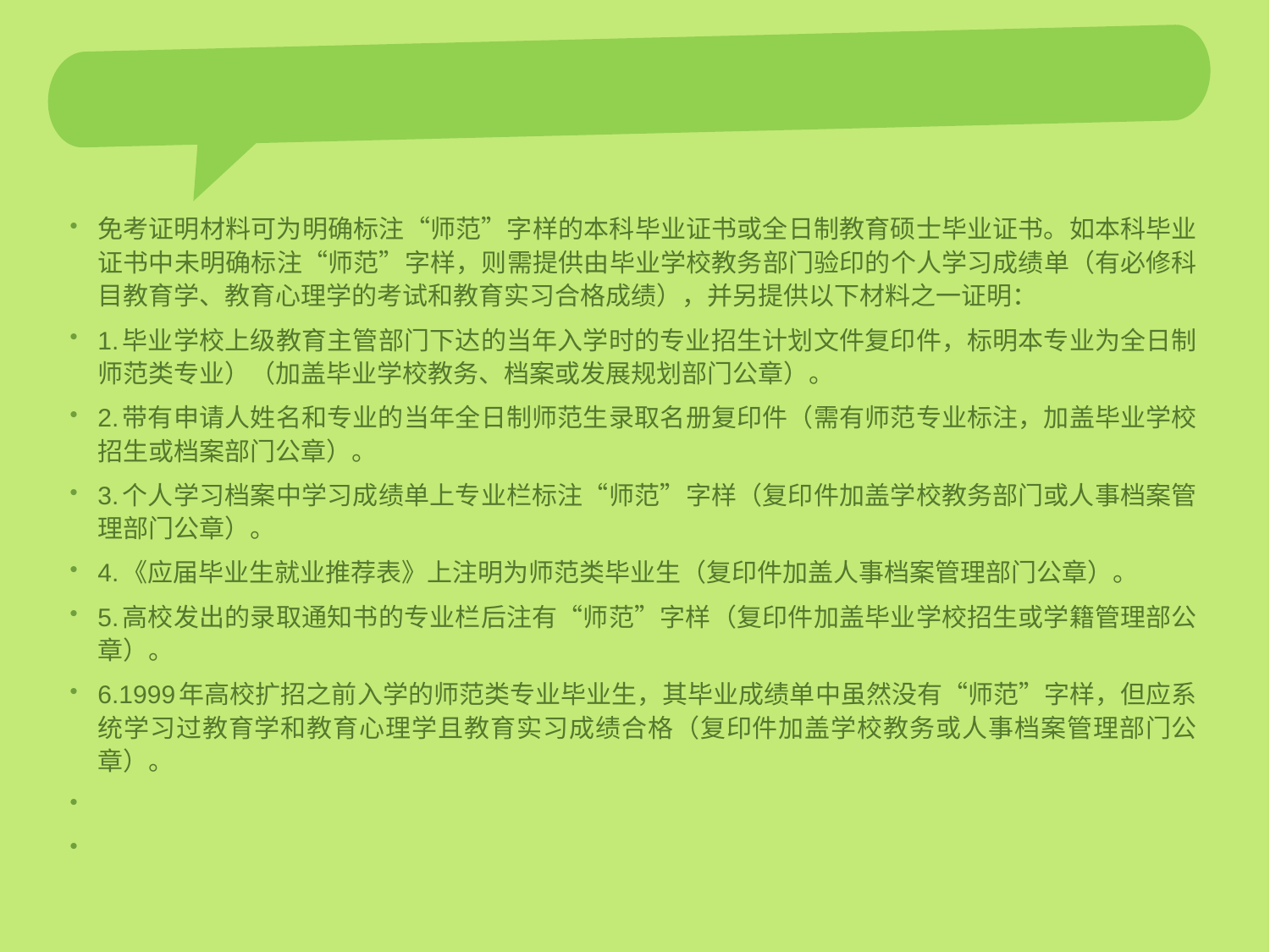

#
免考证明材料可为明确标注“师范”字样的本科毕业证书或全日制教育硕士毕业证书。如本科毕业证书中未明确标注“师范”字样，则需提供由毕业学校教务部门验印的个人学习成绩单（有必修科目教育学、教育心理学的考试和教育实习合格成绩），并另提供以下材料之一证明：
1.毕业学校上级教育主管部门下达的当年入学时的专业招生计划文件复印件，标明本专业为全日制师范类专业）（加盖毕业学校教务、档案或发展规划部门公章）。
2.带有申请人姓名和专业的当年全日制师范生录取名册复印件（需有师范专业标注，加盖毕业学校招生或档案部门公章）。
3.个人学习档案中学习成绩单上专业栏标注“师范”字样（复印件加盖学校教务部门或人事档案管理部门公章）。
4.《应届毕业生就业推荐表》上注明为师范类毕业生（复印件加盖人事档案管理部门公章）。
5.高校发出的录取通知书的专业栏后注有“师范”字样（复印件加盖毕业学校招生或学籍管理部公章）。
6.1999年高校扩招之前入学的师范类专业毕业生，其毕业成绩单中虽然没有“师范”字样，但应系统学习过教育学和教育心理学且教育实习成绩合格（复印件加盖学校教务或人事档案管理部门公章）。